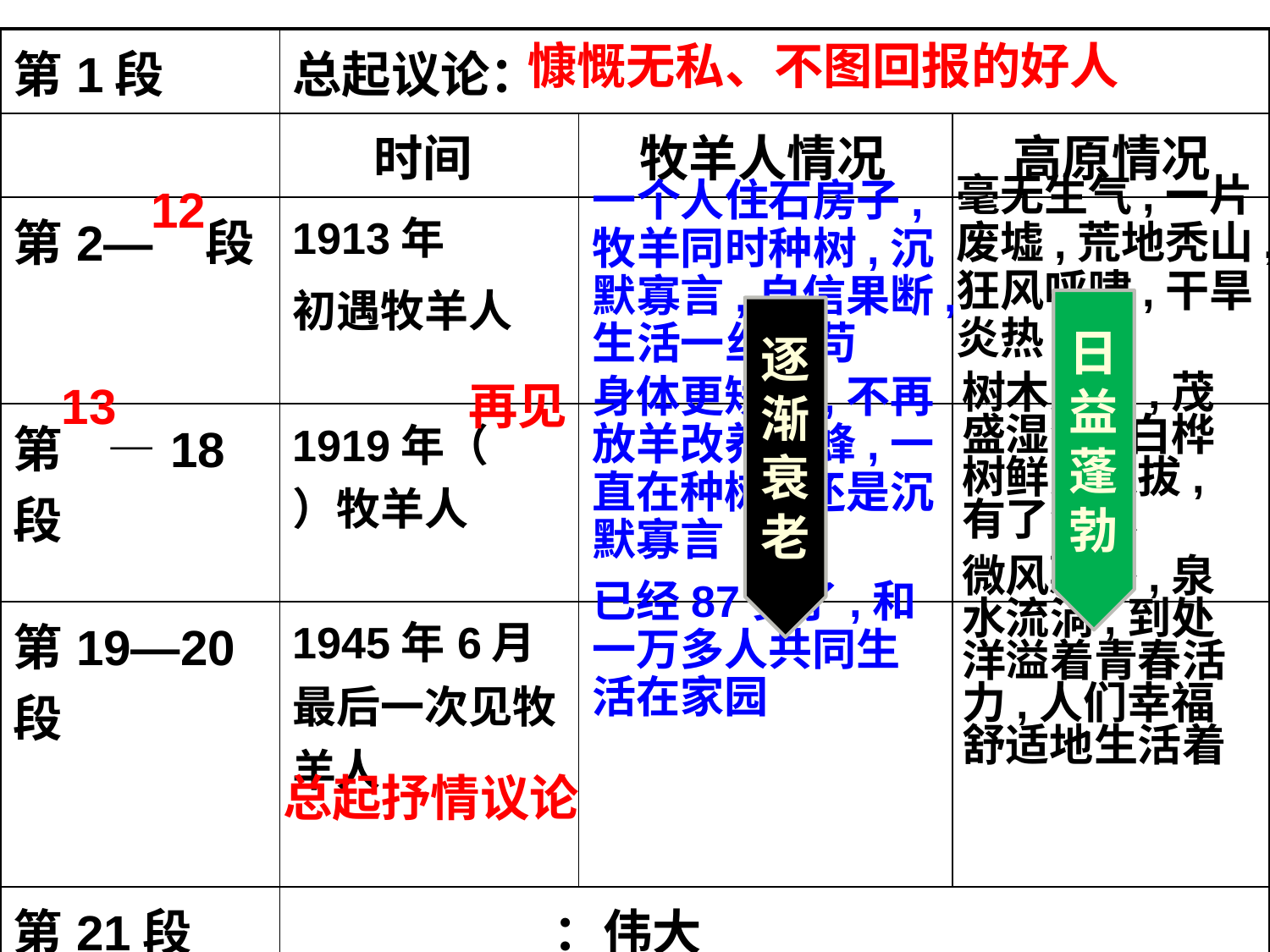

| 第1段 | 总起议论： |  |  |
| --- | --- | --- | --- |
|  | 时间 | 牧羊人情况 | 高原情况 |
| 第2— 段 | 1913年 初遇牧羊人 |  |  |
| 第 —18段 | 1919年（ ）牧羊人 |  |  |
| 第19—20段 | 1945年6月最后一次见牧羊人 |  |  |
| 第21段 | ：伟大 |  |  |
慷慨无私、不图回报的好人
毫无生气,一片废墟,荒地秃山,狂风呼啸,干旱炎热
12
一个人住石房子,牧羊同时种树,沉默寡言,自信果断,生活一丝不苟
日益蓬勃
逐渐衰老
13
再见
身体更矫健,不再放羊改养蜜蜂,一直在种树,还是沉默寡言
树木成片,茂盛湿润,白桦树鲜嫩挺拔,有了溪水
微风飘香,泉水流淌,到处洋溢着青春活力,人们幸福舒适地生活着
已经87岁了,和一万多人共同生活在家园
总起抒情议论